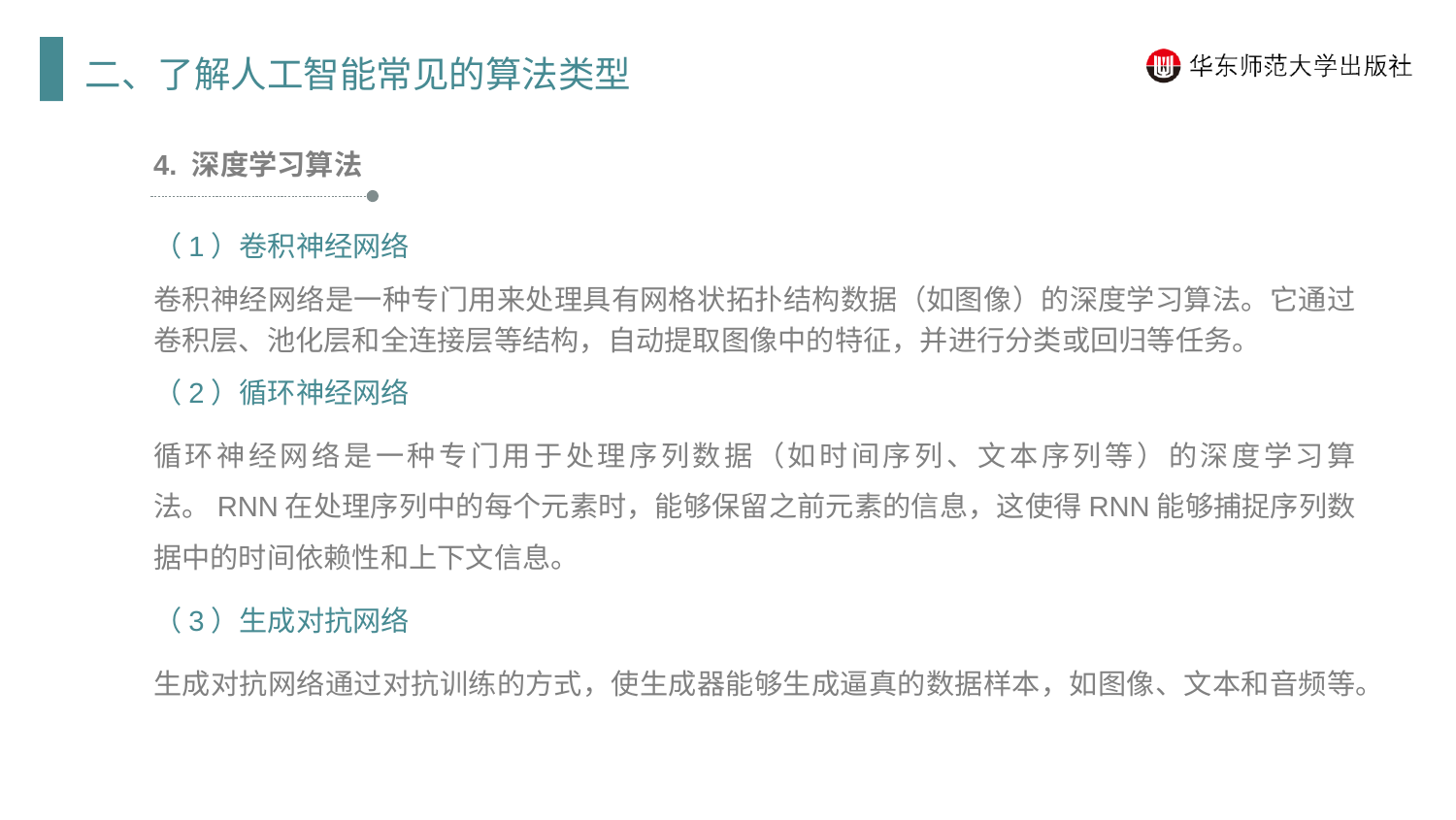

二、了解人工智能常见的算法类型
4. 深度学习算法
（1）卷积神经网络
卷积神经网络是一种专门用来处理具有网格状拓扑结构数据（如图像）的深度学习算法。它通过卷积层、池化层和全连接层等结构，自动提取图像中的特征，并进行分类或回归等任务。
（2）循环神经网络
循环神经网络是一种专门用于处理序列数据（如时间序列、文本序列等）的深度学习算法。RNN在处理序列中的每个元素时，能够保留之前元素的信息，这使得RNN能够捕捉序列数据中的时间依赖性和上下文信息。
（3）生成对抗网络
生成对抗网络通过对抗训练的方式，使生成器能够生成逼真的数据样本，如图像、文本和音频等。